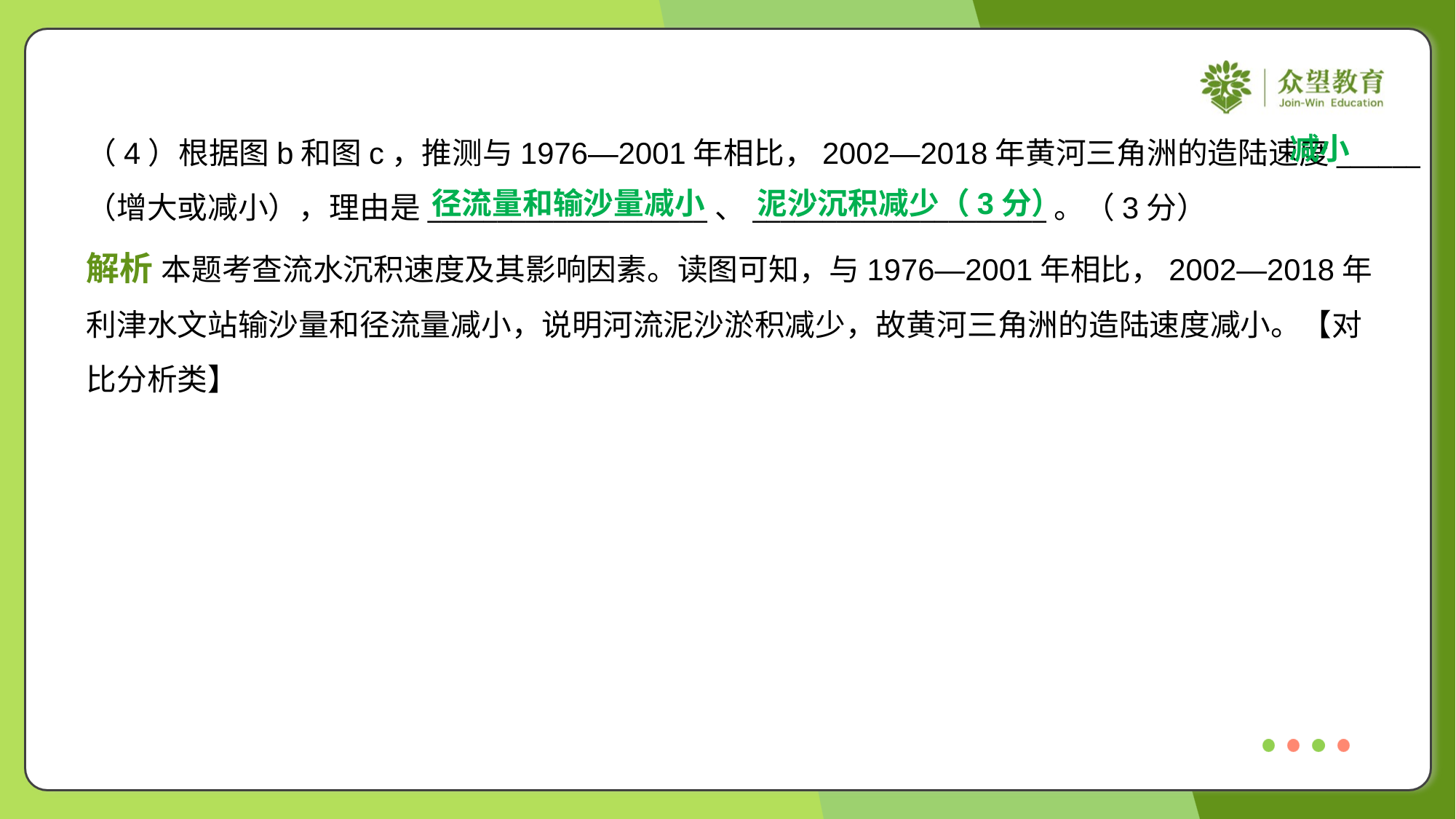

减小
（4）根据图b和图c，推测与1976—2001年相比，2002—2018年黄河三角洲的造陆速度______
（增大或减小），理由是____________________、_____________________。（3分）
径流量和输沙量减小
泥沙沉积减少（3分）
解析 本题考查流水沉积速度及其影响因素。读图可知，与1976—2001年相比，2002—2018年
利津水文站输沙量和径流量减小，说明河流泥沙淤积减少，故黄河三角洲的造陆速度减小。【对
比分析类】